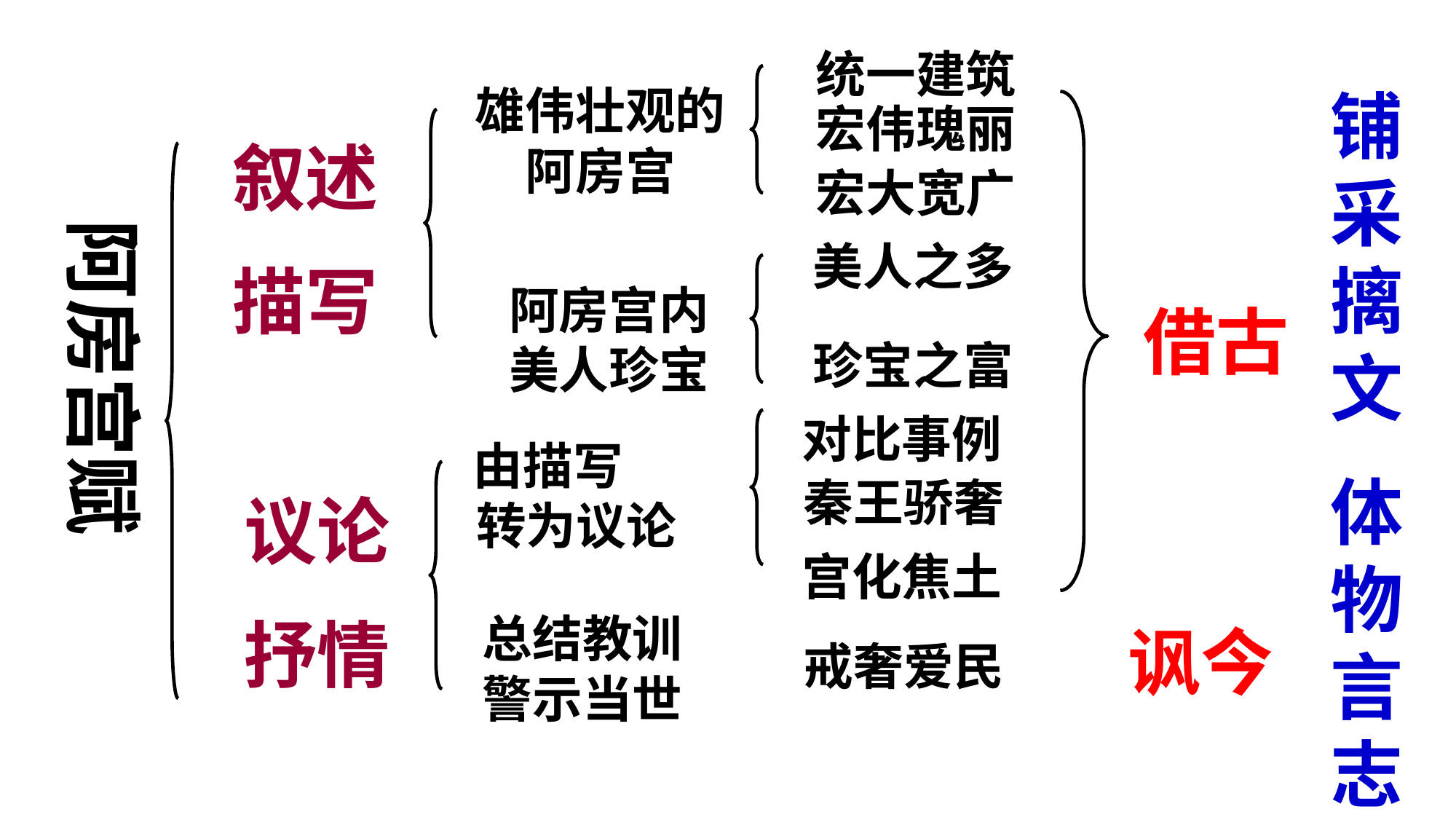

统一建筑

雄伟壮观的阿房宫
铺采摛文
体物言志
宏伟瑰丽

叙述
描写

宏大宽广
阿房宫赋

美人之多

阿房宫内美人珍宝
借古

珍宝之富
对比事例

由描写      转为议论

秦王骄奢
议论
抒情
宫化焦土
总结教训警示当世
讽今
戒奢爱民